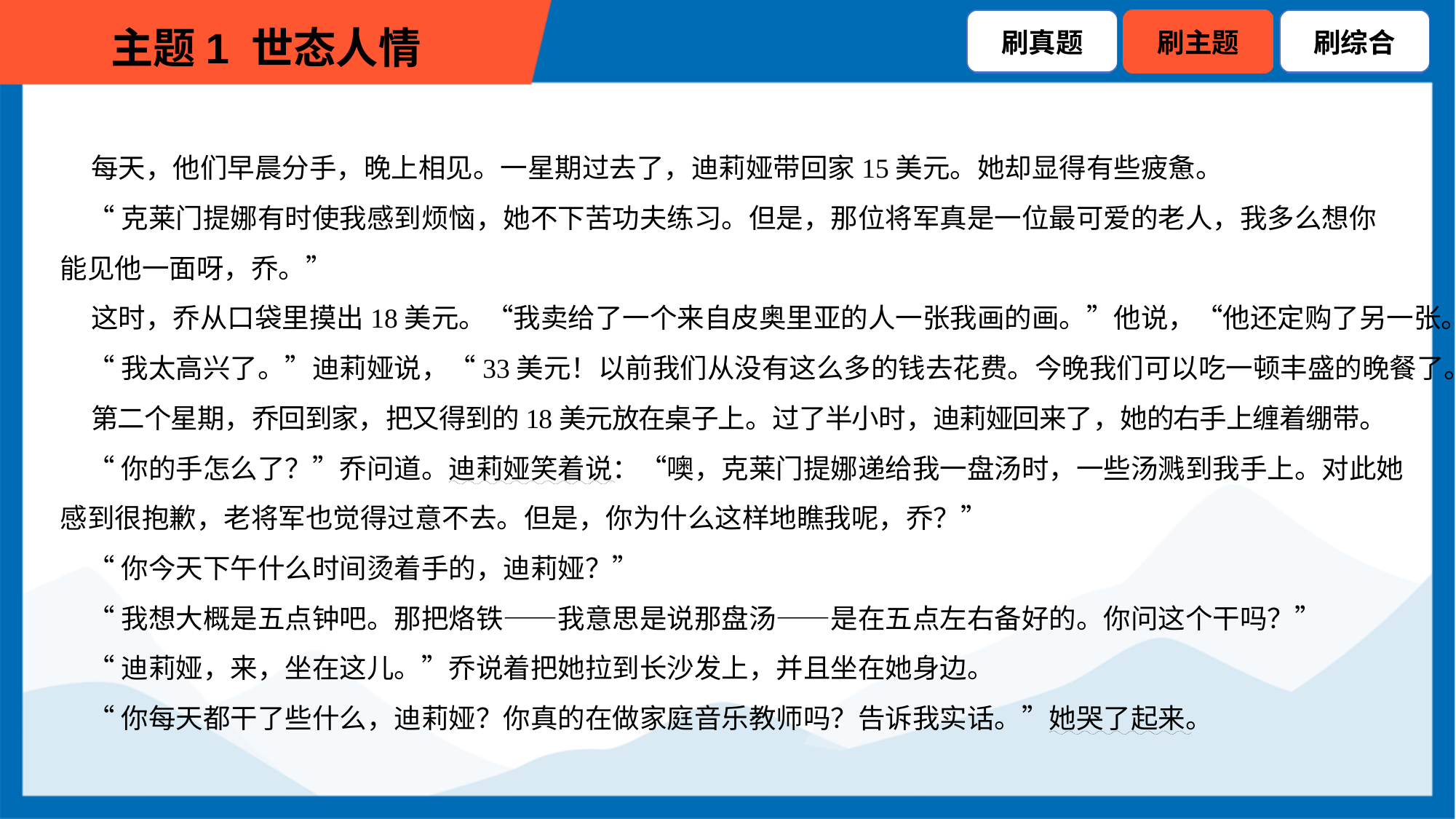

每天，他们早晨分手，晚上相见。一星期过去了，迪莉娅带回家15美元。她却显得有些疲惫。
    “克莱门提娜有时使我感到烦恼，她不下苦功夫练习。但是，那位将军真是一位最可爱的老人，我多么想你
能见他一面呀，乔。”
    这时，乔从口袋里摸出18美元。“我卖给了一个来自皮奥里亚的人一张我画的画。”他说，“他还定购了另一张。”
    “我太高兴了。”迪莉娅说，“33美元！以前我们从没有这么多的钱去花费。今晚我们可以吃一顿丰盛的晚餐了。”
    第二个星期，乔回到家，把又得到的18美元放在桌子上。过了半小时，迪莉娅回来了，她的右手上缠着绷带。
    “你的手怎么了？”乔问道。迪莉娅笑着说：“噢，克莱门提娜递给我一盘汤时，一些汤溅到我手上。对此她
感到很抱歉，老将军也觉得过意不去。但是，你为什么这样地瞧我呢，乔？”
    “你今天下午什么时间烫着手的，迪莉娅？”
    “我想大概是五点钟吧。那把烙铁——我意思是说那盘汤——是在五点左右备好的。你问这个干吗？”
    “迪莉娅，来，坐在这儿。”乔说着把她拉到长沙发上，并且坐在她身边。
    “你每天都干了些什么，迪莉娅？你真的在做家庭音乐教师吗？告诉我实话。”她哭了起来。